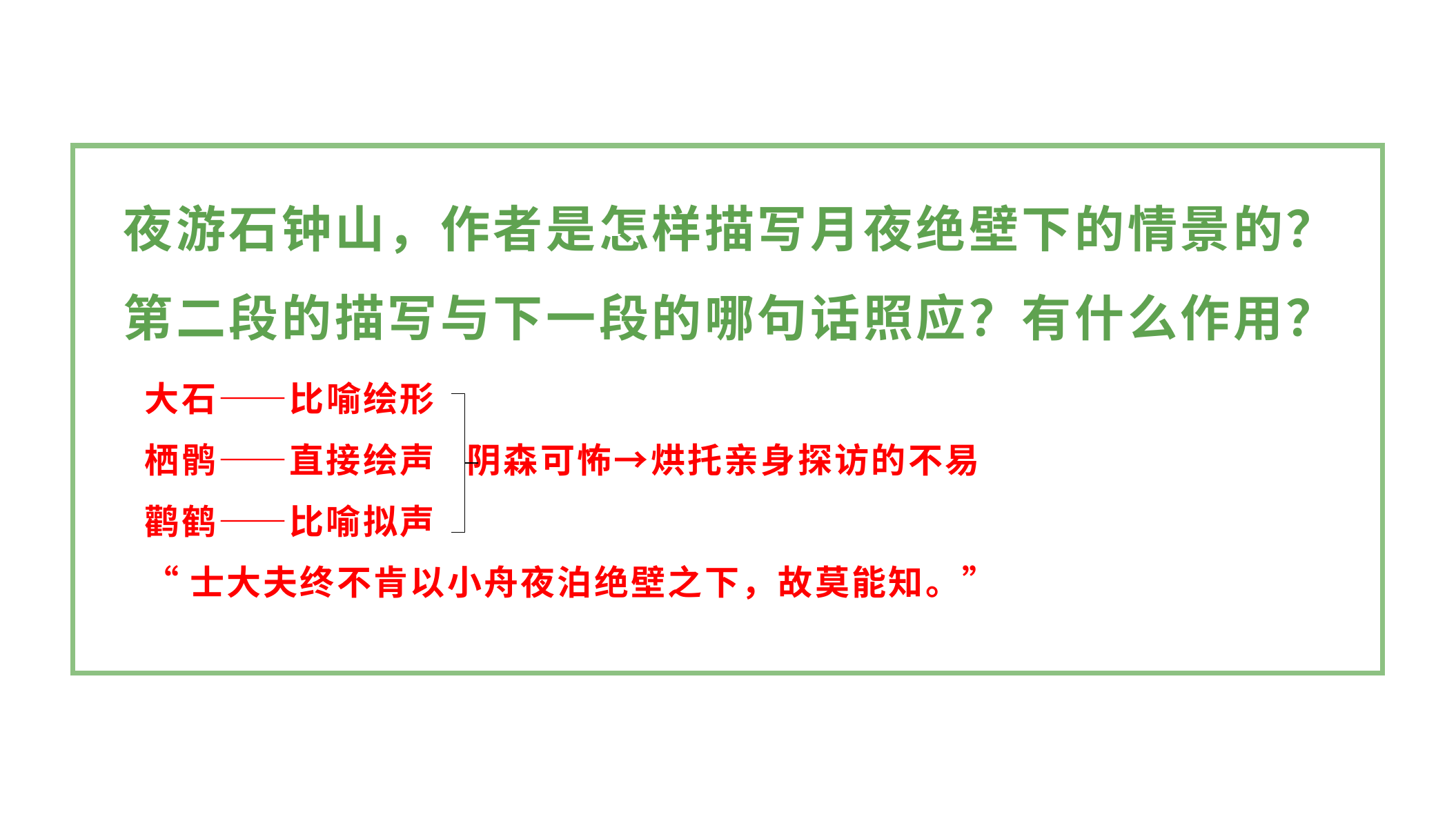

夜游石钟山，作者是怎样描写月夜绝壁下的情景的？第二段的描写与下一段的哪句话照应？有什么作用？
大石——比喻绘形
栖鹘——直接绘声   阴森可怖→烘托亲身探访的不易
鹳鹤——比喻拟声
“士大夫终不肯以小舟夜泊绝壁之下，故莫能知。”